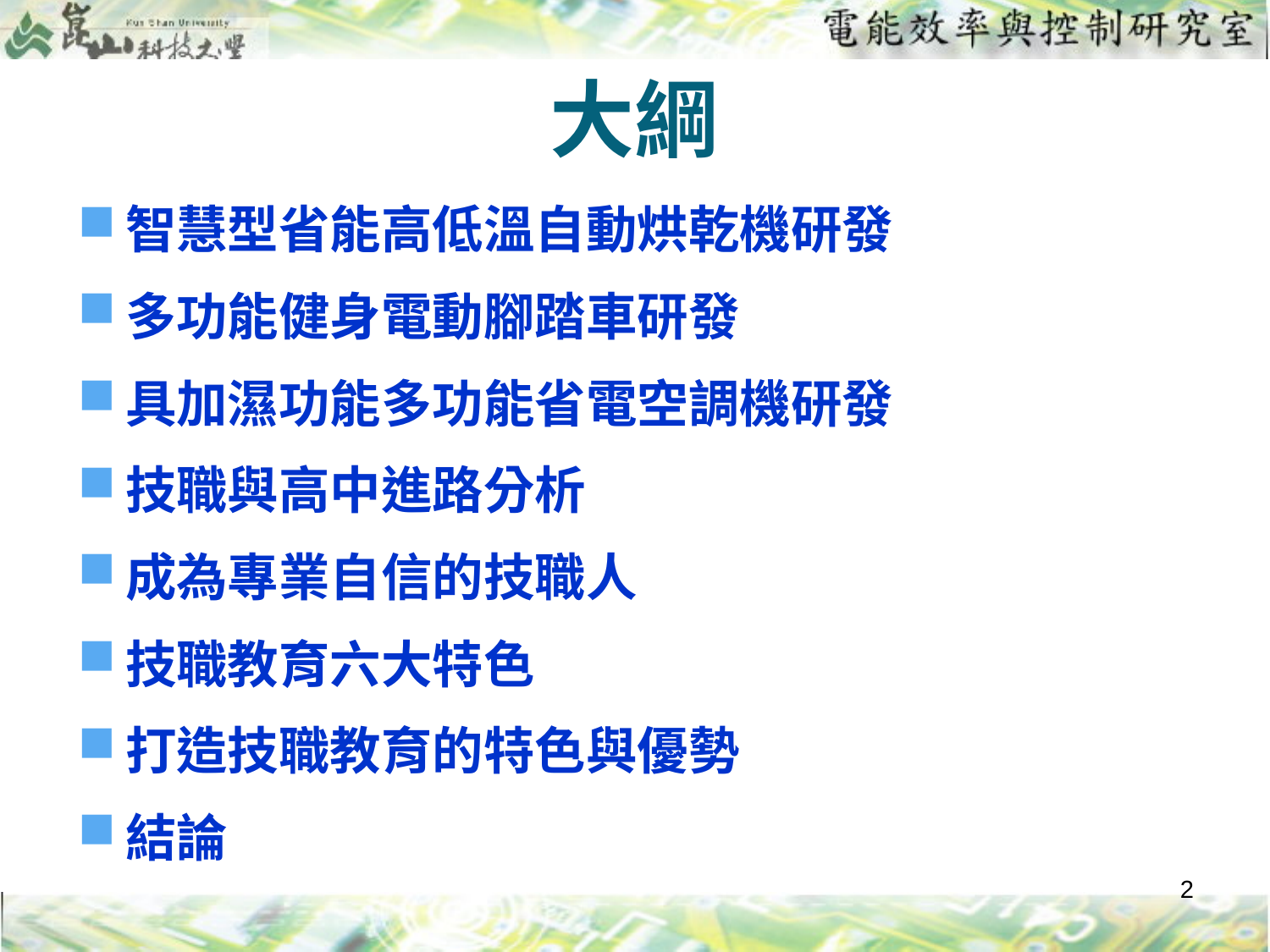

# 大綱
智慧型省能高低溫自動烘乾機研發
多功能健身電動腳踏車研發
具加濕功能多功能省電空調機研發
技職與高中進路分析
成為專業自信的技職人
技職教育六大特色
打造技職教育的特色與優勢
結論

2